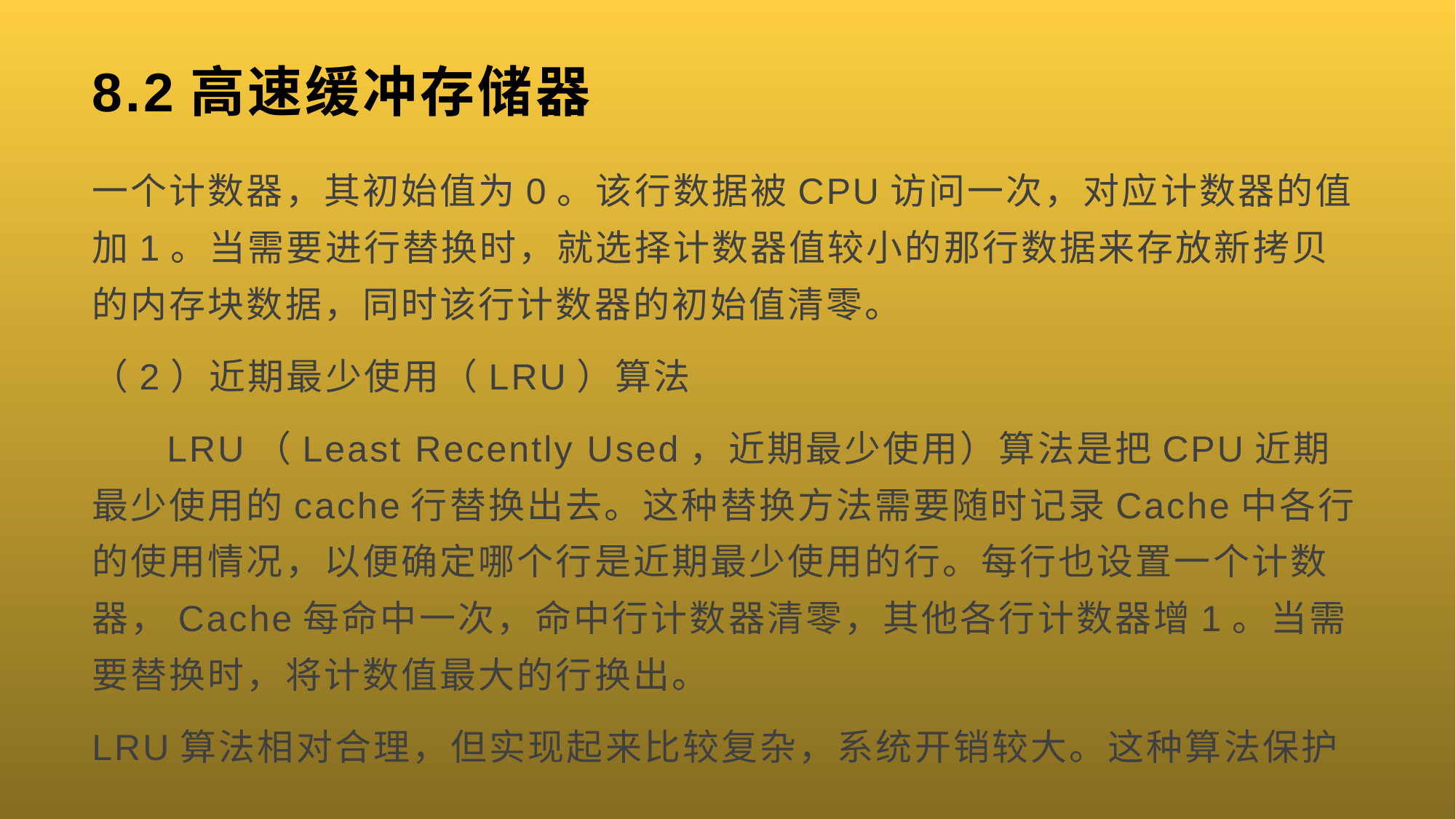

# 8.2高速缓冲存储器
一个计数器，其初始值为0。该行数据被CPU访问一次，对应计数器的值加1。当需要进行替换时，就选择计数器值较小的那行数据来存放新拷贝的内存块数据，同时该行计数器的初始值清零。
（2）近期最少使用（LRU）算法
      LRU（Least Recently Used，近期最少使用）算法是把CPU近期最少使用的cache行替换出去。这种替换方法需要随时记录Cache中各行的使用情况，以便确定哪个行是近期最少使用的行。每行也设置一个计数器，Cache每命中一次，命中行计数器清零，其他各行计数器增1。当需要替换时，将计数值最大的行换出。
LRU算法相对合理，但实现起来比较复杂，系统开销较大。这种算法保护